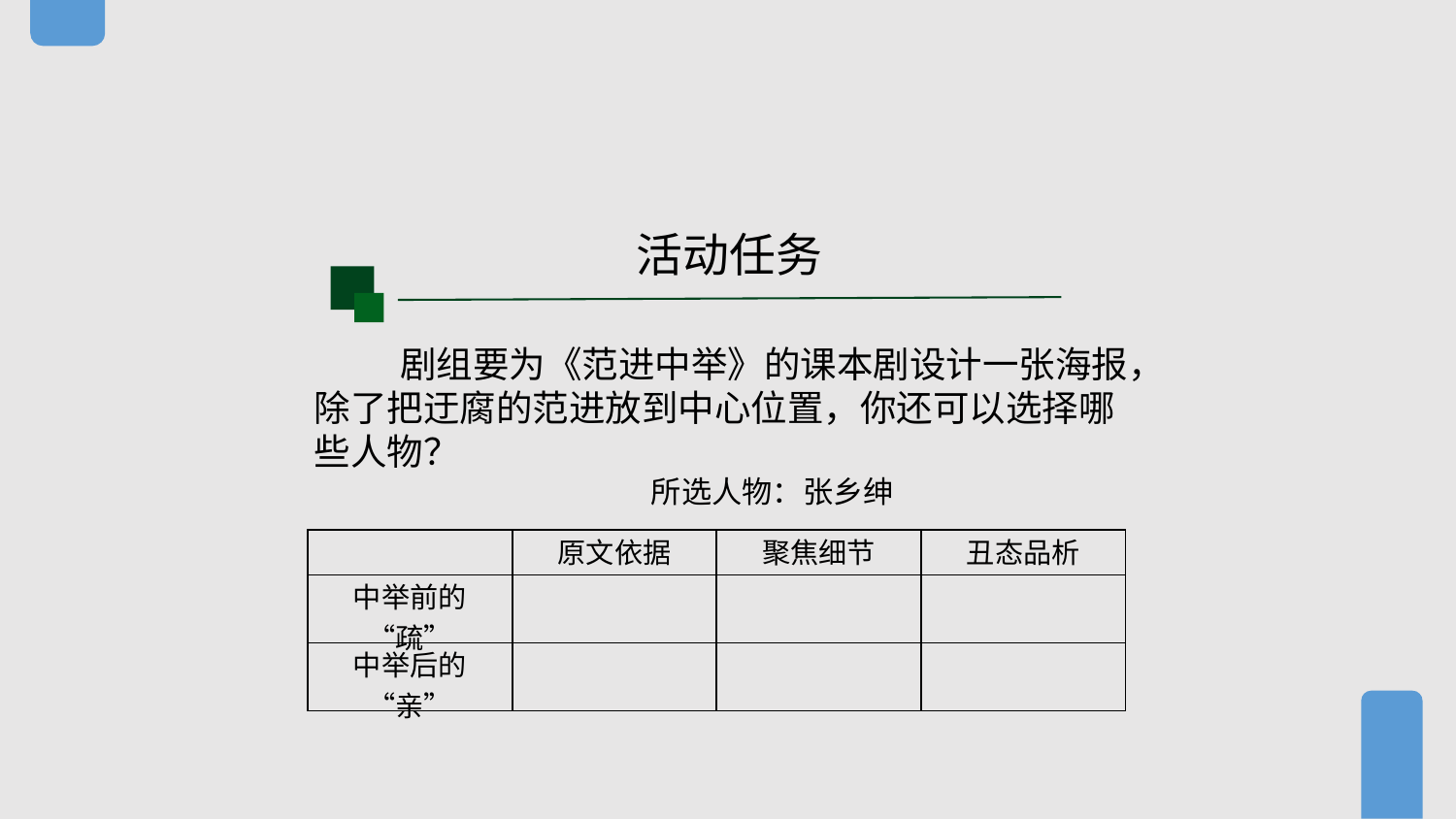

活动任务

剧组要为《范进中举》的课本剧设计一张海报，除了把迂腐的范进放到中心位置，你还可以选择哪些人物？
所选人物：张乡绅
|  | 原文依据 | 聚焦细节 | 丑态品析 |
| --- | --- | --- | --- |
| 中举前的“疏” |  |  |  |
| 中举后的“亲” |  |  |  |